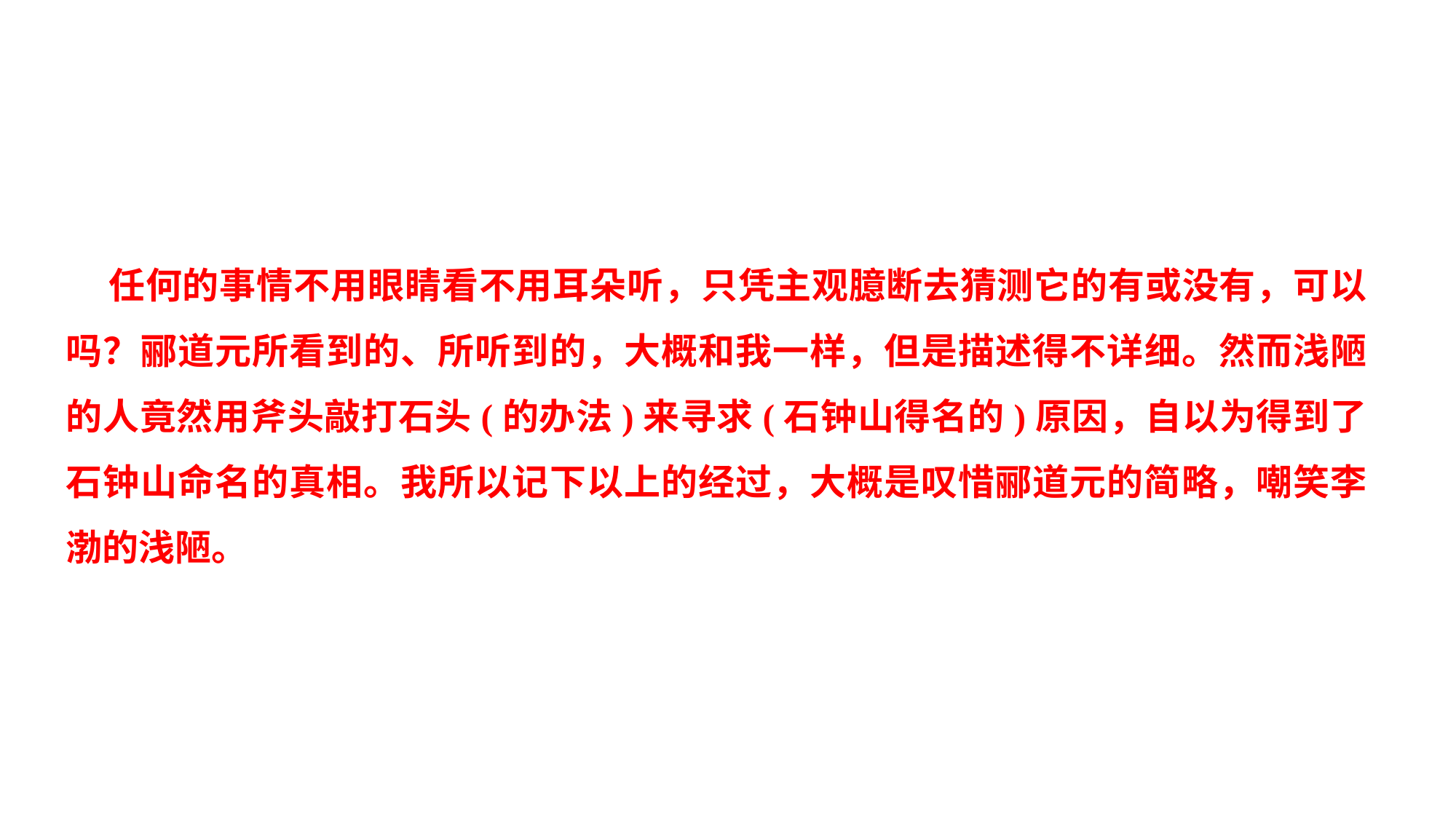

任何的事情不用眼睛看不用耳朵听，只凭主观臆断去猜测它的有或没有，可以吗？郦道元所看到的、所听到的，大概和我一样，但是描述得不详细。然而浅陋的人竟然用斧头敲打石头(的办法)来寻求(石钟山得名的)原因，自以为得到了石钟山命名的真相。我所以记下以上的经过，大概是叹惜郦道元的简略，嘲笑李渤的浅陋。